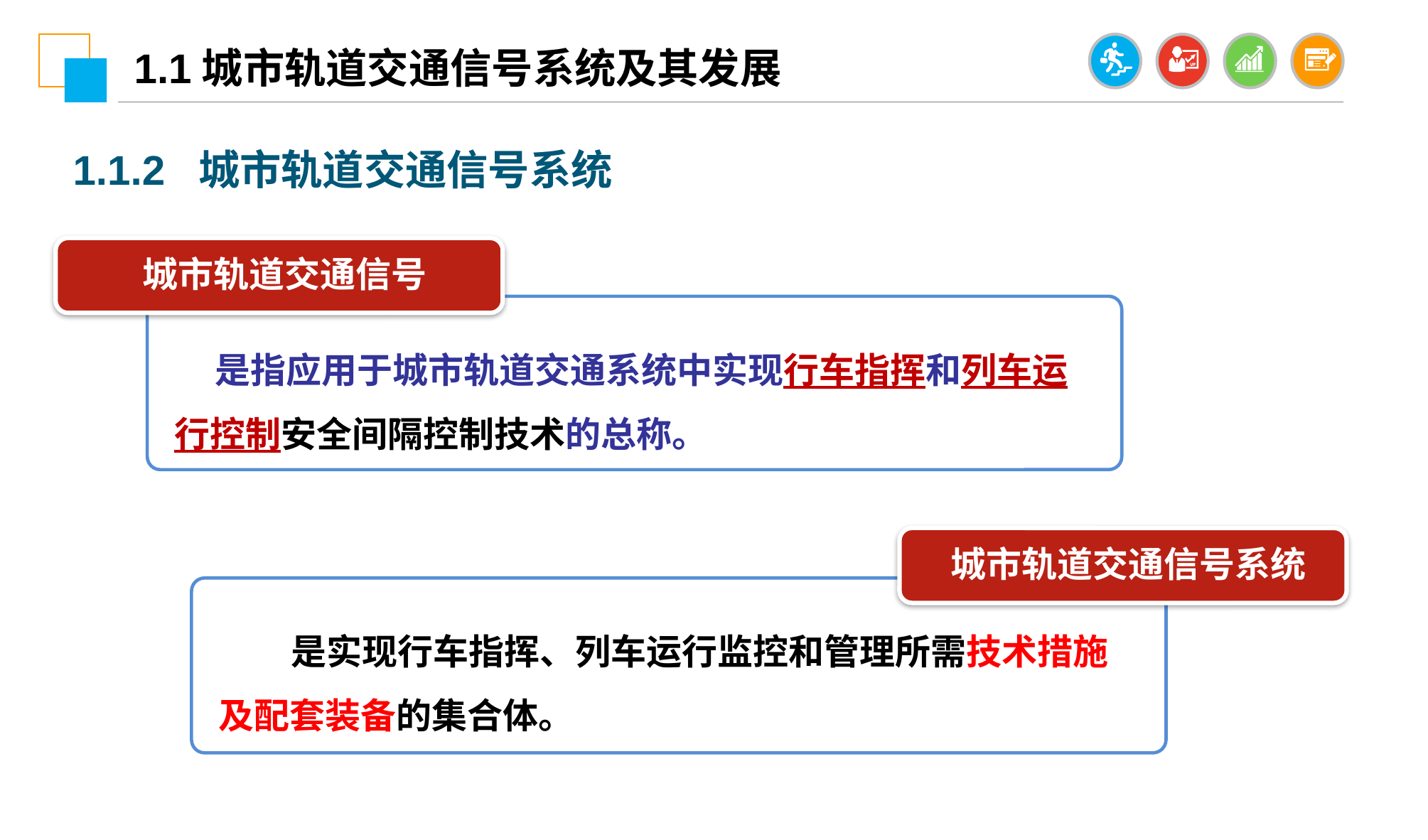

1.1城市轨道交通信号系统及其发展
1.1.2  城市轨道交通信号系统

城市轨道交通信号

    是指应用于城市轨道交通系统中实现行车指挥和列车运行控制安全间隔控制技术的总称。

城市轨道交通信号系统

        是实现行车指挥、列车运行监控和管理所需技术措施及配套装备的集合体。